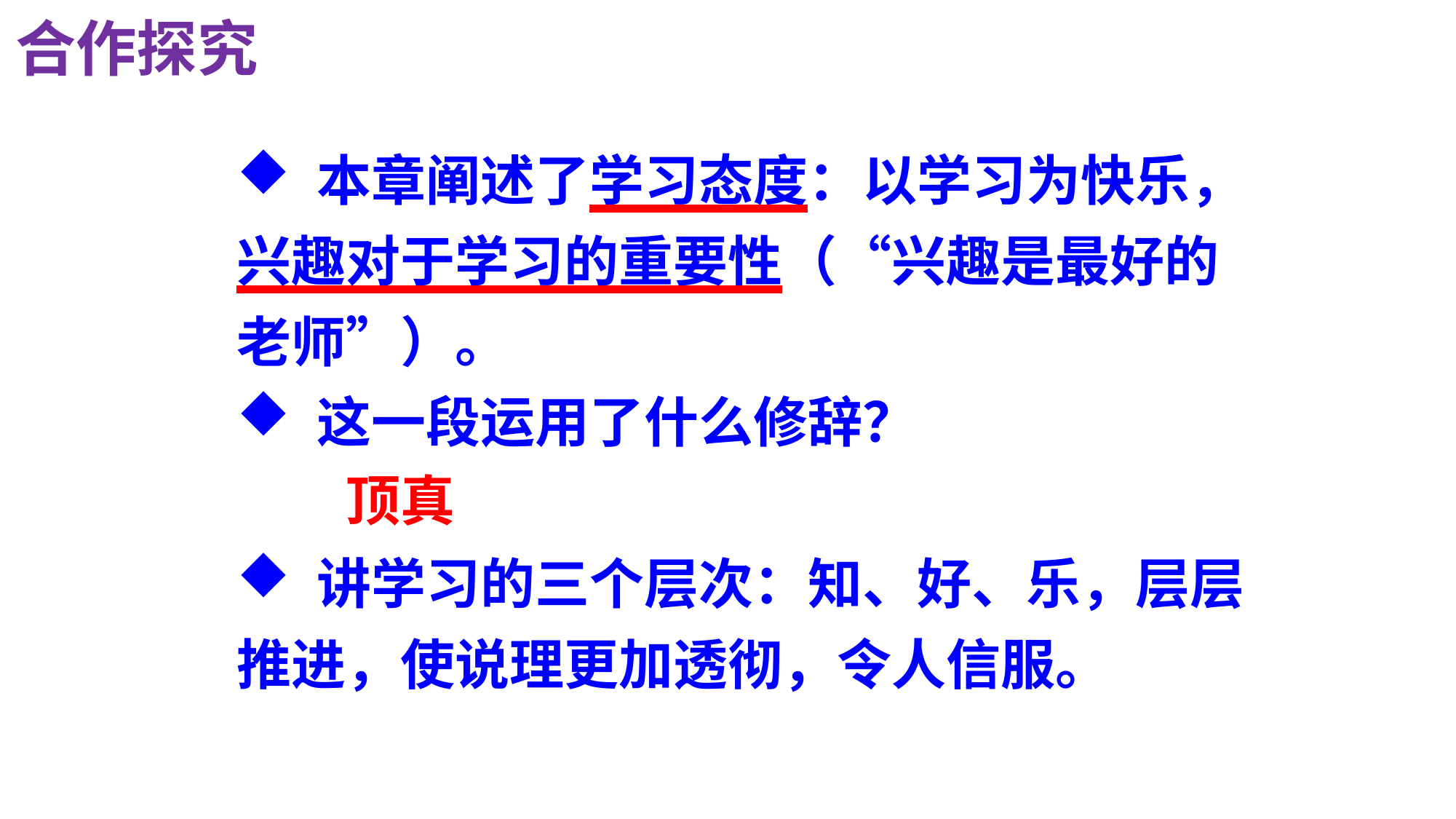

合作探究
 本章阐述了学习态度：以学习为快乐，兴趣对于学习的重要性（“兴趣是最好的老师”）。
 这一段运用了什么修辞？

 讲学习的三个层次：知、好、乐，层层推进，使说理更加透彻，令人信服。

顶真